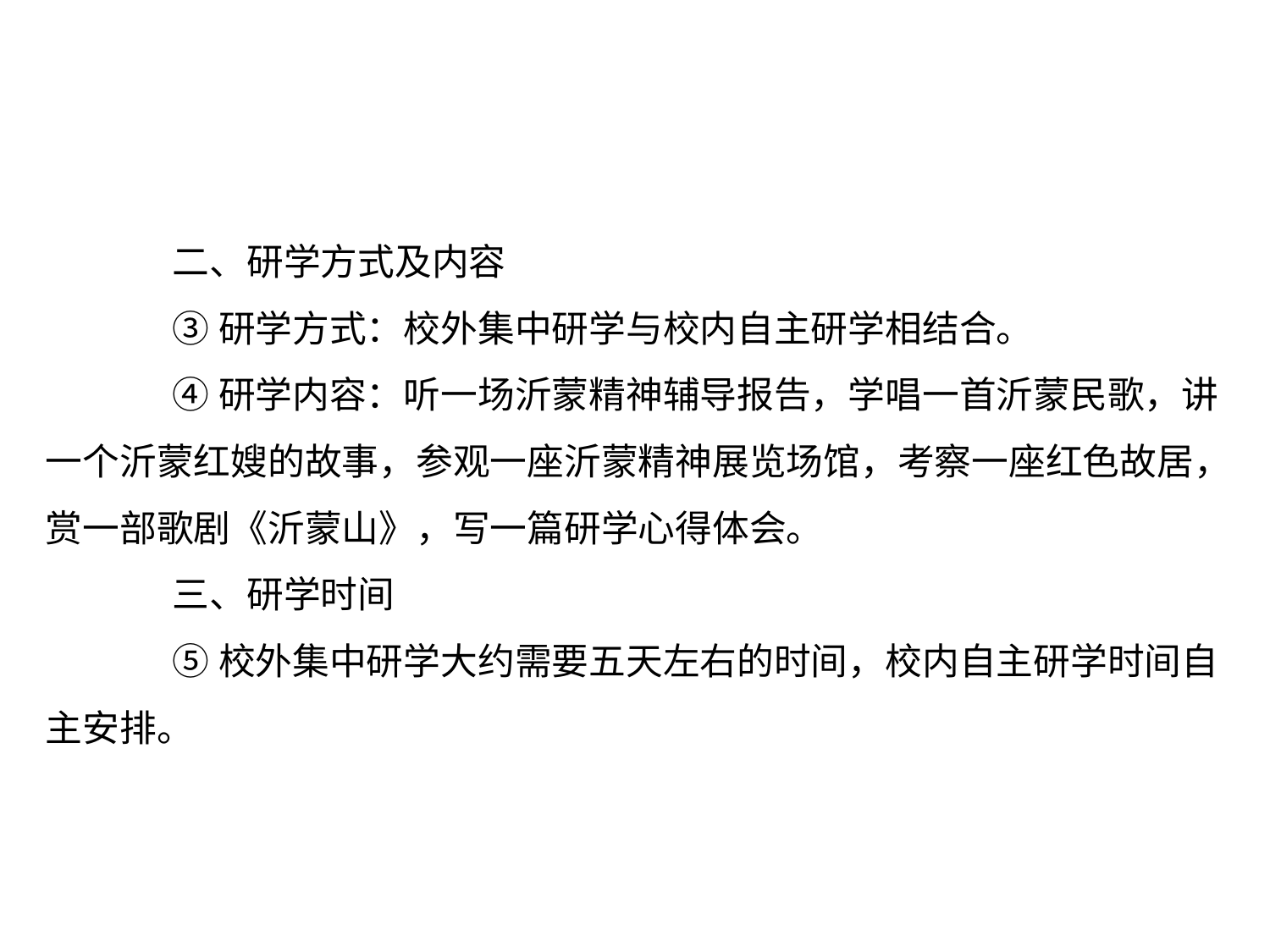

二、研学方式及内容
	③研学方式：校外集中研学与校内自主研学相结合。
	④研学内容：听一场沂蒙精神辅导报告，学唱一首沂蒙民歌，讲一个沂蒙红嫂的故事，参观一座沂蒙精神展览场馆，考察一座红色故居，赏一部歌剧《沂蒙山》，写一篇研学心得体会。
	三、研学时间
	⑤校外集中研学大约需要五天左右的时间，校内自主研学时间自主安排。